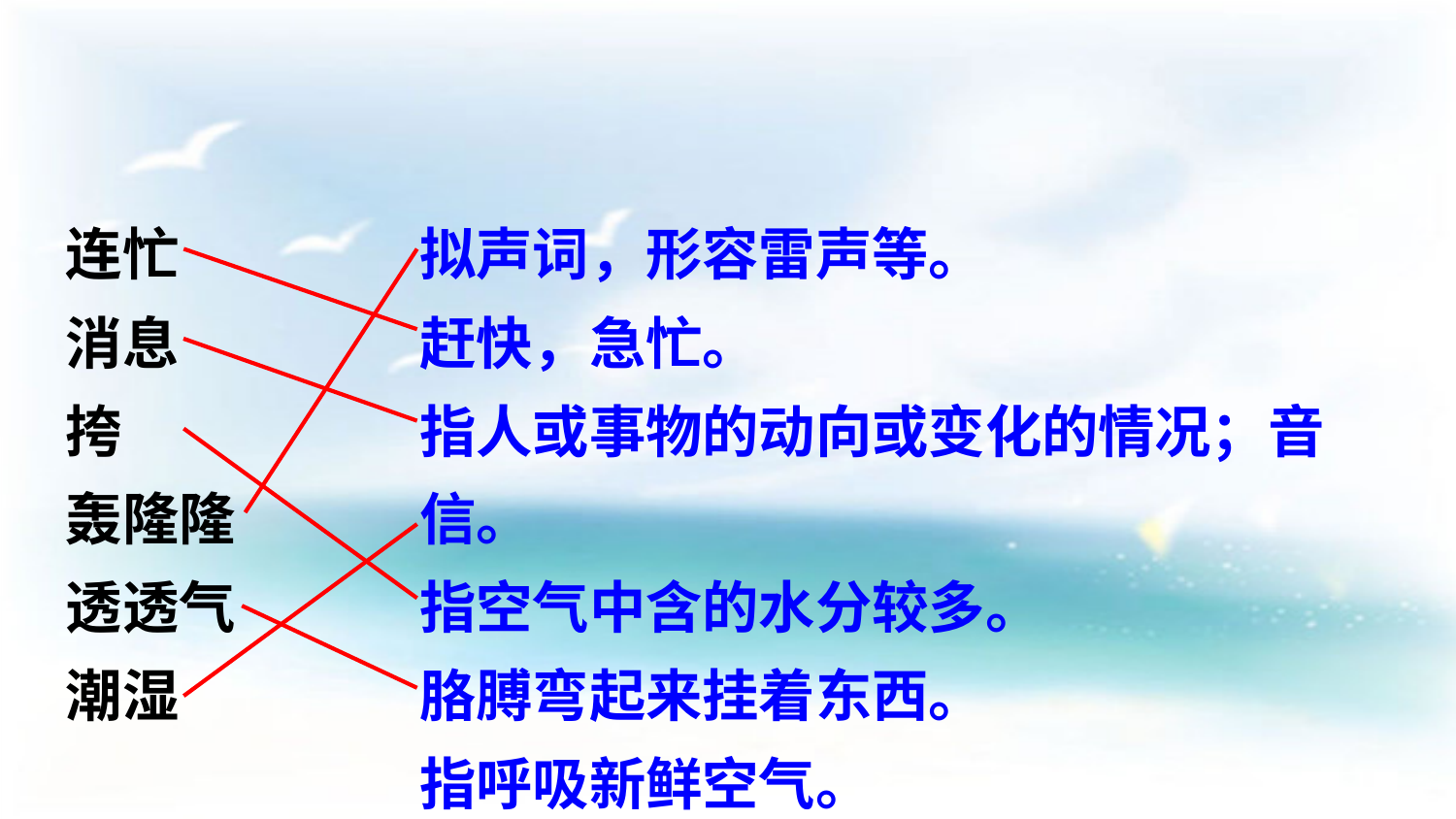

连忙
消息
挎
轰隆隆
透透气
潮湿
拟声词，形容雷声等。
赶快，急忙。
指人或事物的动向或变化的情况；音信。
指空气中含的水分较多。
胳膊弯起来挂着东西。
指呼吸新鲜空气。